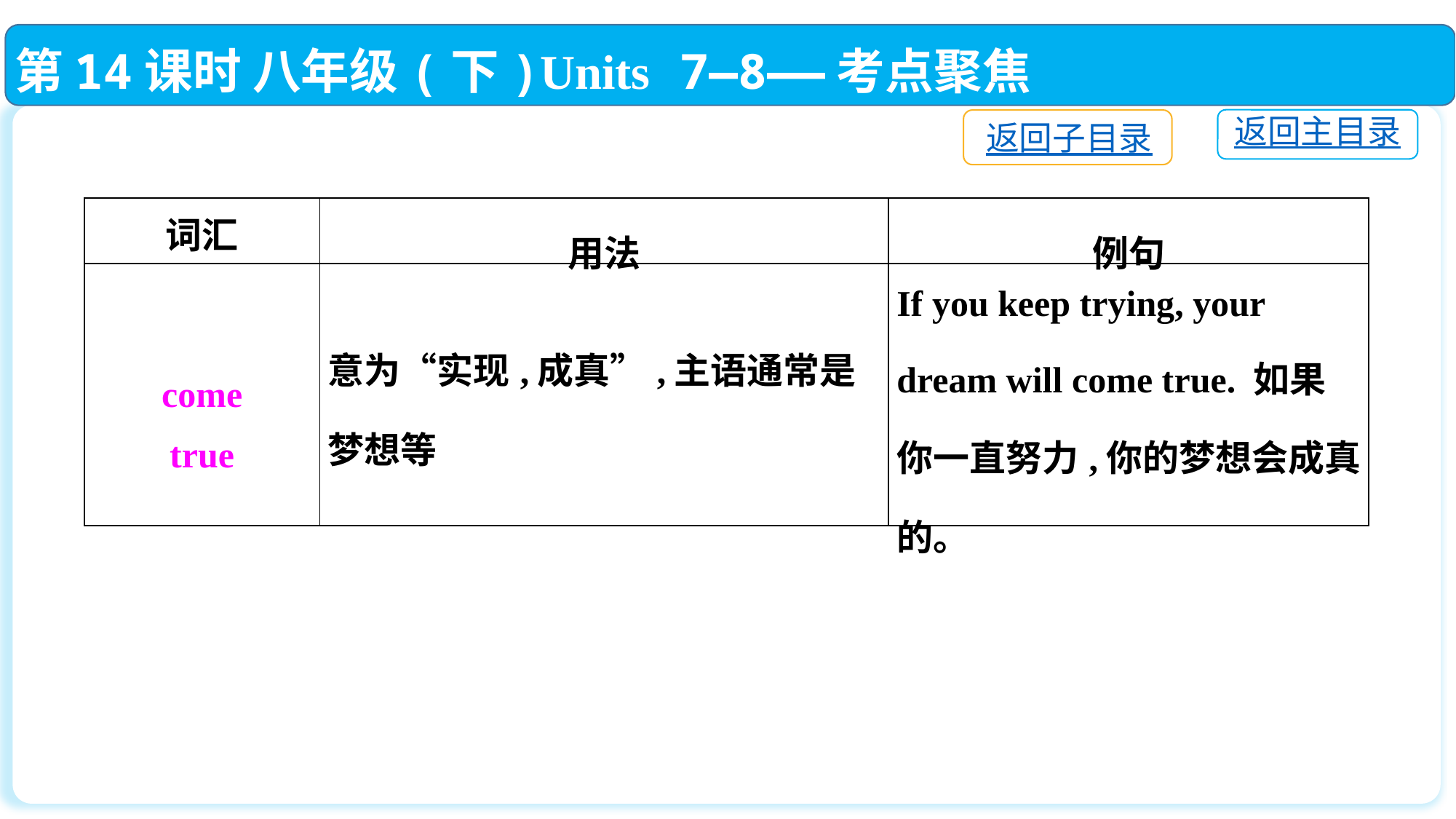

第14课时 八年级(下)Units 7—8——考点聚焦

返回主目录

返回子目录
| 词汇 | 用法 | 例句 |
| --- | --- | --- |
| come true | 意为“实现,成真”,主语通常是梦想等 | If you keep trying, your dream will come true. 如果你一直努力,你的梦想会成真的。 |